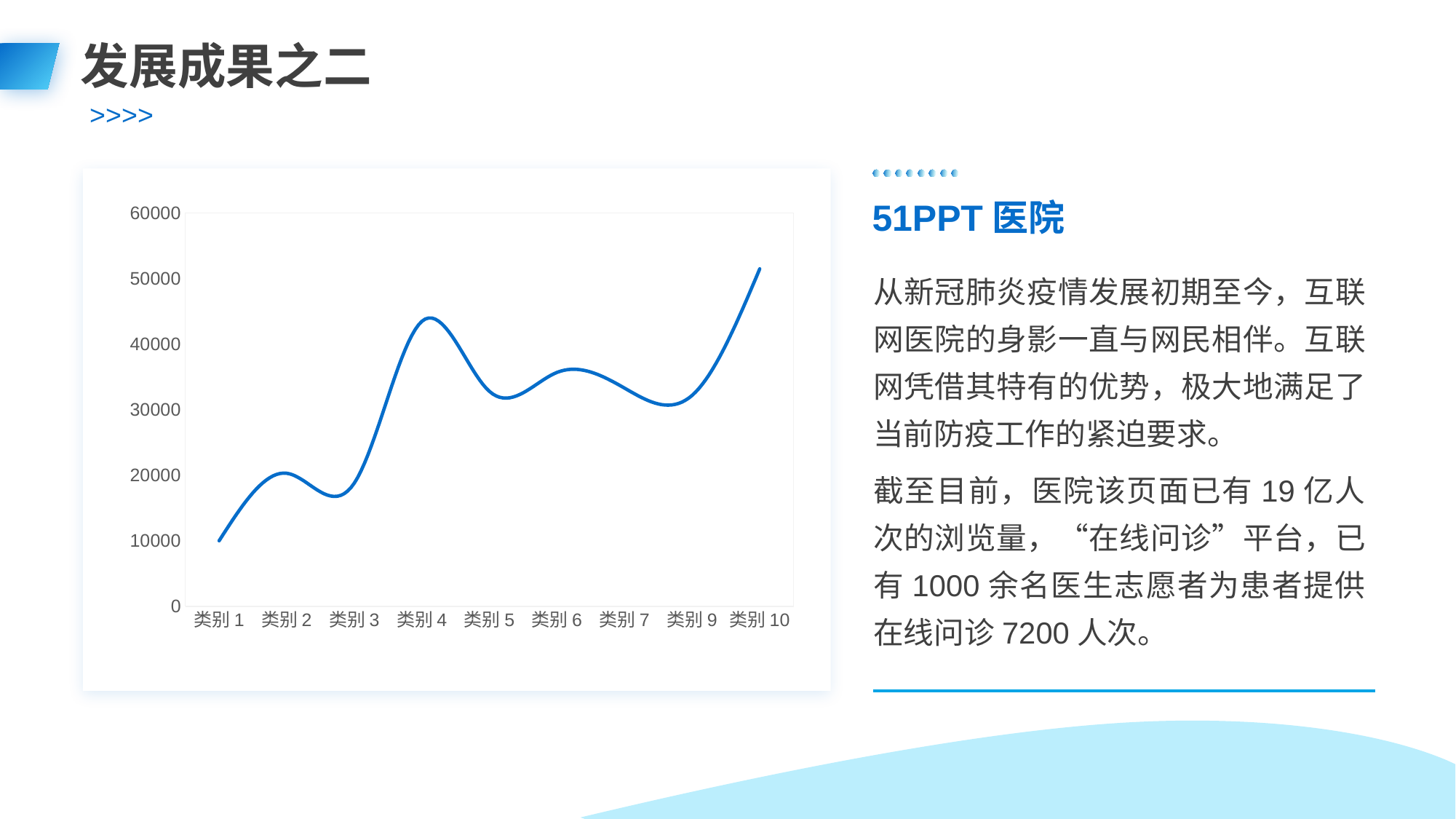

发展成果之二

51PPT医院

### Chart

| Category | 系列 1 |
|---|---|
| 类别1 | 10000.0 |
| 类别2 | 20300.0 |
| 类别3 | 18800.0 |
| 类别4 | 43500.0 |
| 类别5 | 32800.0 |
| 类别6 | 35700.0 |
| 类别7 | 33300.0 |
| 类别9 | 32200.0 |
| 类别10 | 51500.0 |
从新冠肺炎疫情发展初期至今，互联网医院的身影一直与网民相伴。互联网凭借其特有的优势，极大地满足了当前防疫工作的紧迫要求。
截至目前，医院该页面已有19亿人次的浏览量，“在线问诊”平台，已有1000余名医生志愿者为患者提供在线问诊7200人次。